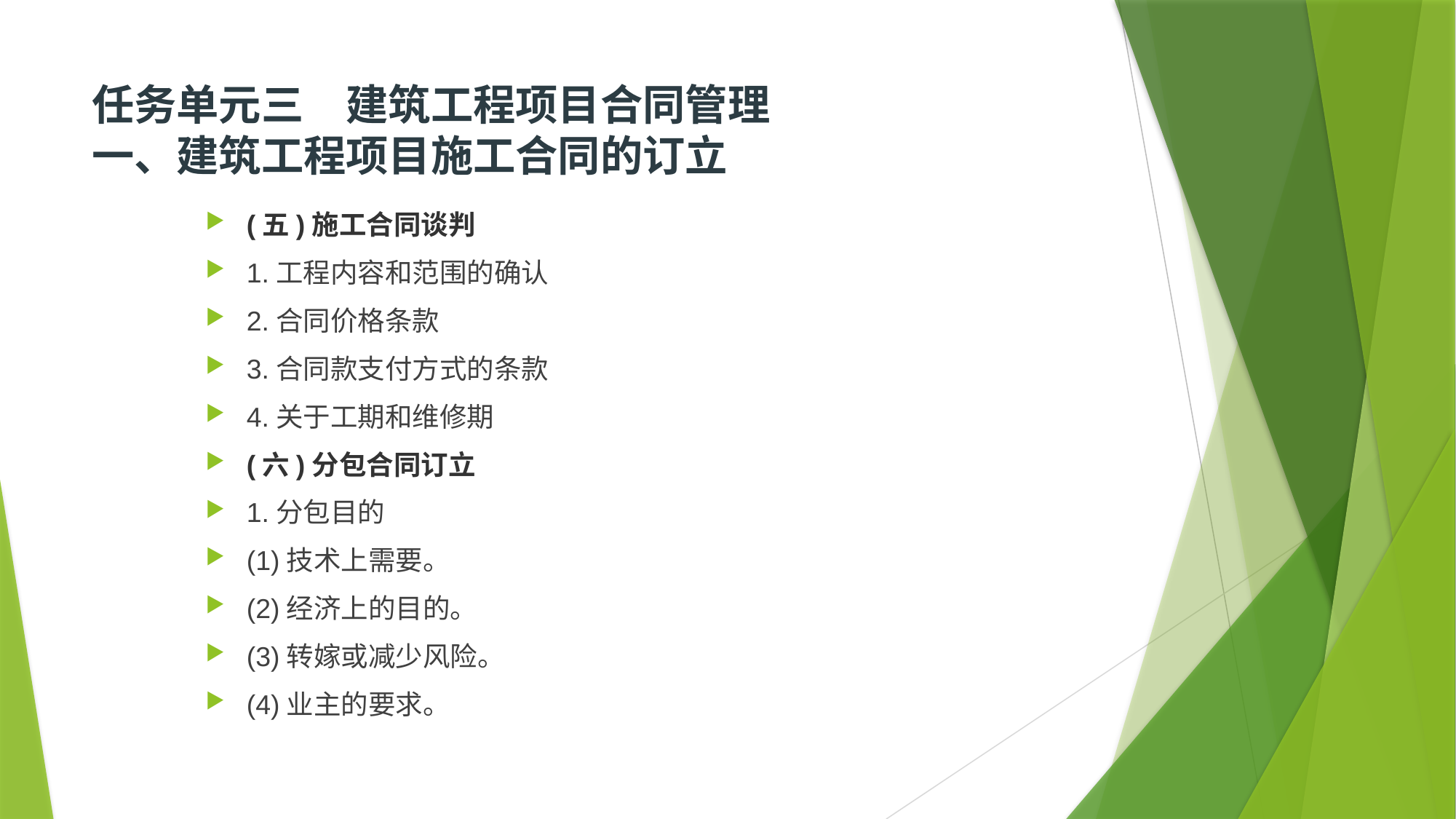

# 任务单元三　建筑工程项目合同管理  一、建筑工程项目施工合同的订立
(五)施工合同谈判
1.工程内容和范围的确认
2.合同价格条款
3.合同款支付方式的条款
4.关于工期和维修期
(六)分包合同订立
1.分包目的
(1)技术上需要。
(2)经济上的目的。
(3)转嫁或减少风险。
(4)业主的要求。